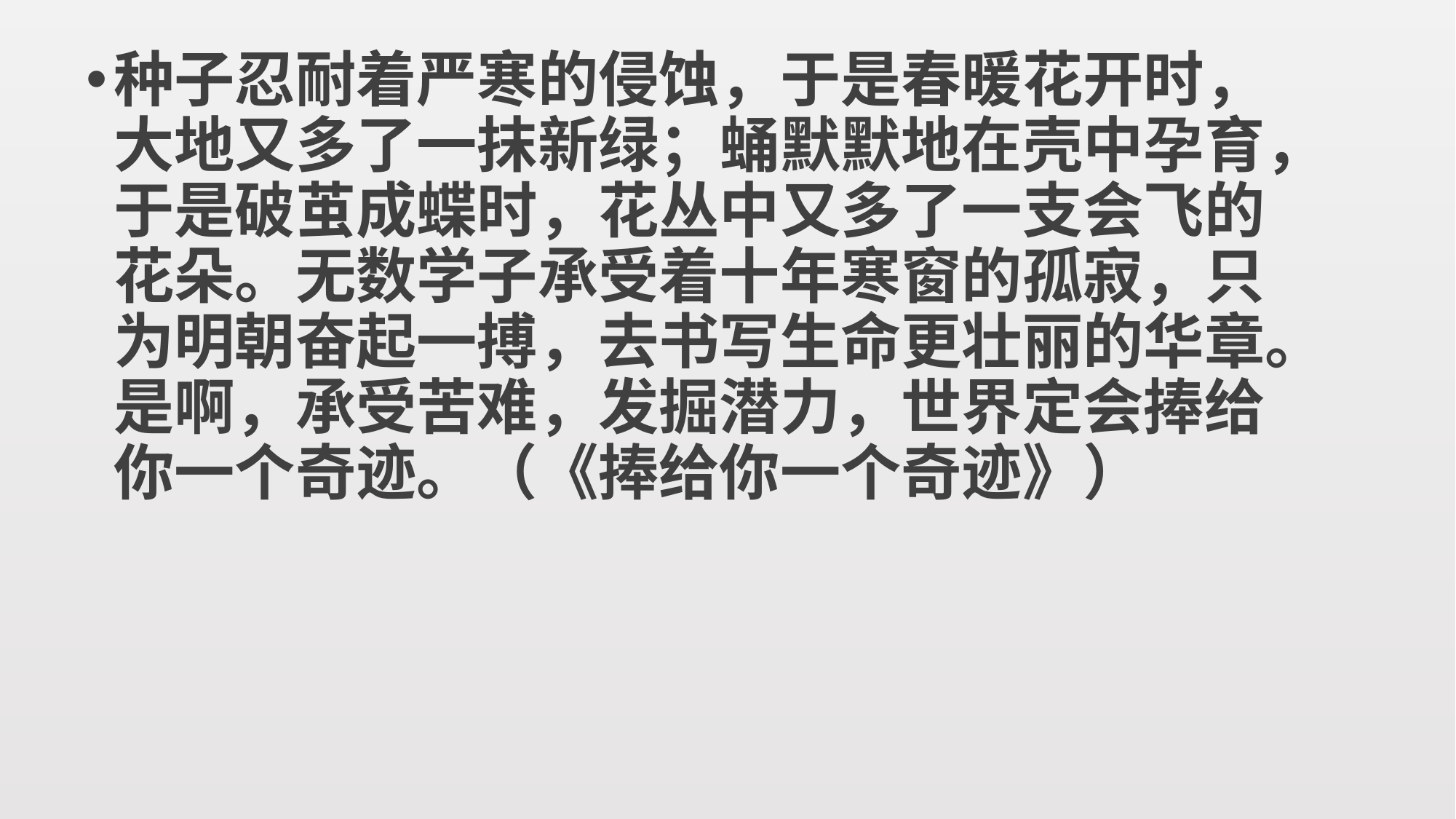

种子忍耐着严寒的侵蚀，于是春暖花开时，大地又多了一抹新绿；蛹默默地在壳中孕育，于是破茧成蝶时，花丛中又多了一支会飞的花朵。无数学子承受着十年寒窗的孤寂，只为明朝奋起一搏，去书写生命更壮丽的华章。是啊，承受苦难，发掘潜力，世界定会捧给你一个奇迹。（《捧给你一个奇迹》）